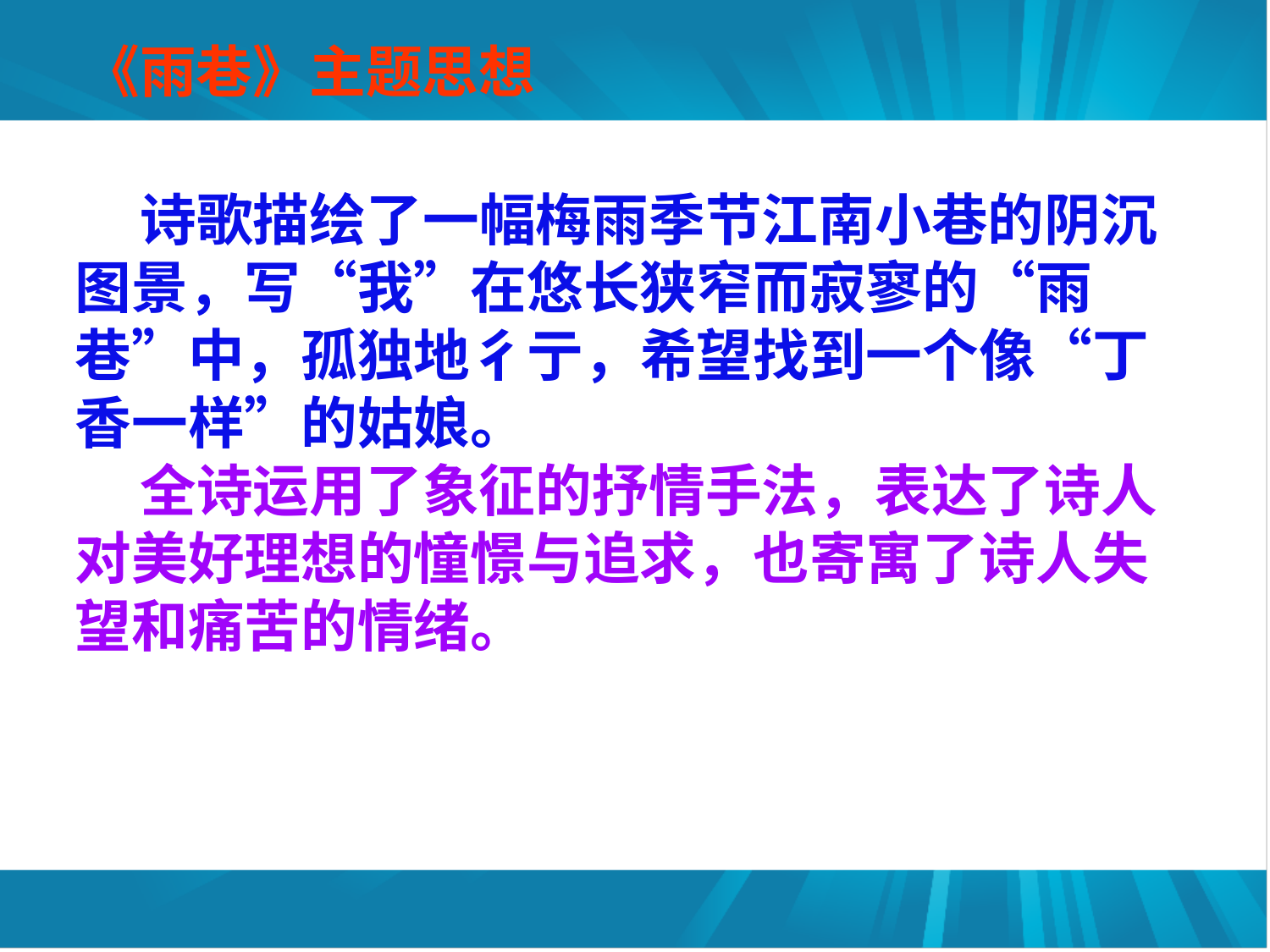

《雨巷》主题思想
    诗歌描绘了一幅梅雨季节江南小巷的阴沉图景，写“我”在悠长狭窄而寂寥的“雨巷”中，孤独地彳亍，希望找到一个像“丁香一样”的姑娘。
    全诗运用了象征的抒情手法，表达了诗人对美好理想的憧憬与追求，也寄寓了诗人失望和痛苦的情绪。